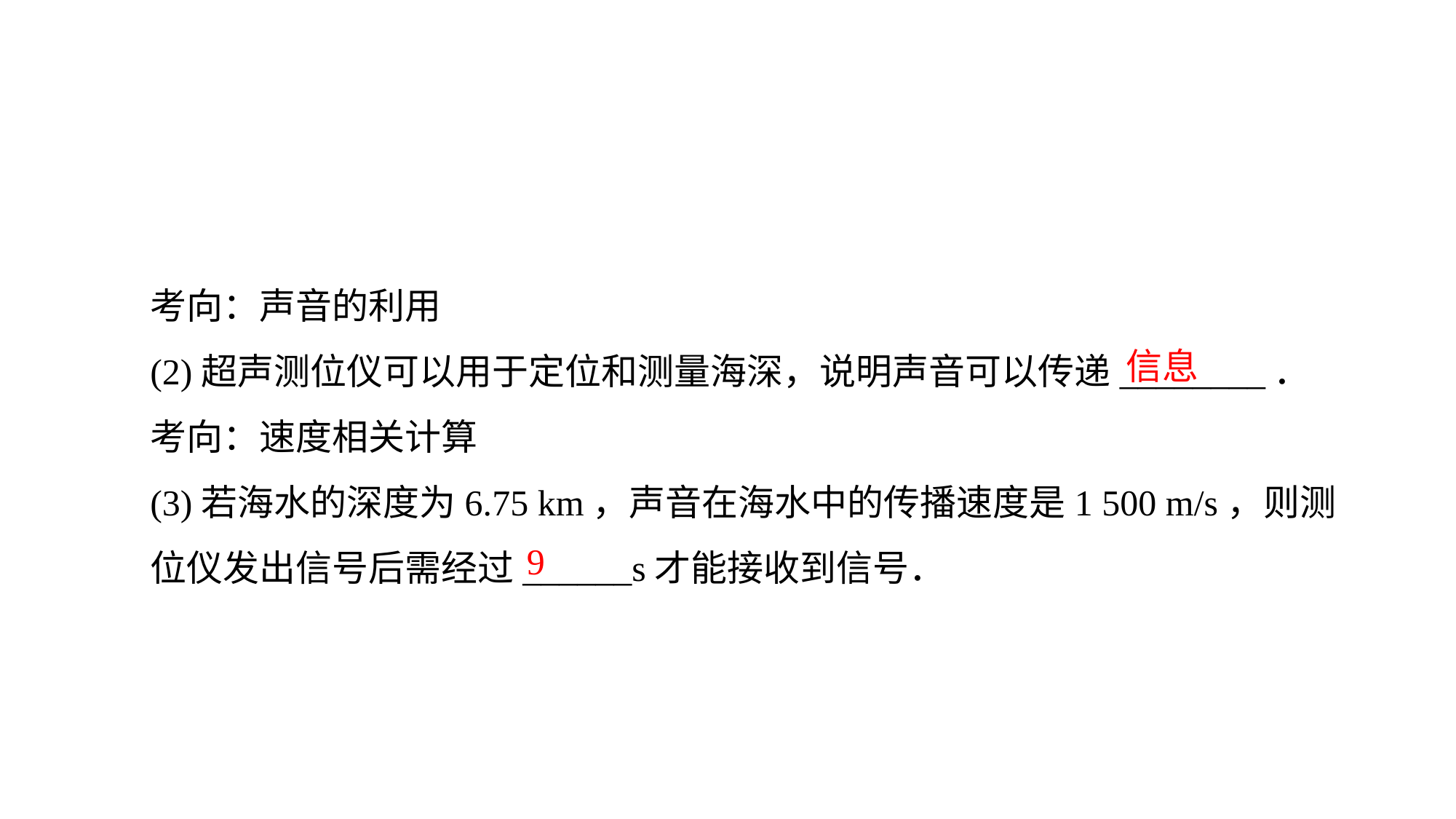

考向：声音的利用
(2)超声测位仪可以用于定位和测量海深，说明声音可以传递________．
考向：速度相关计算
(3)若海水的深度为6.75 km，声音在海水中的传播速度是1 500 m/s，则测位仪发出信号后需经过______s才能接收到信号．
信息
9